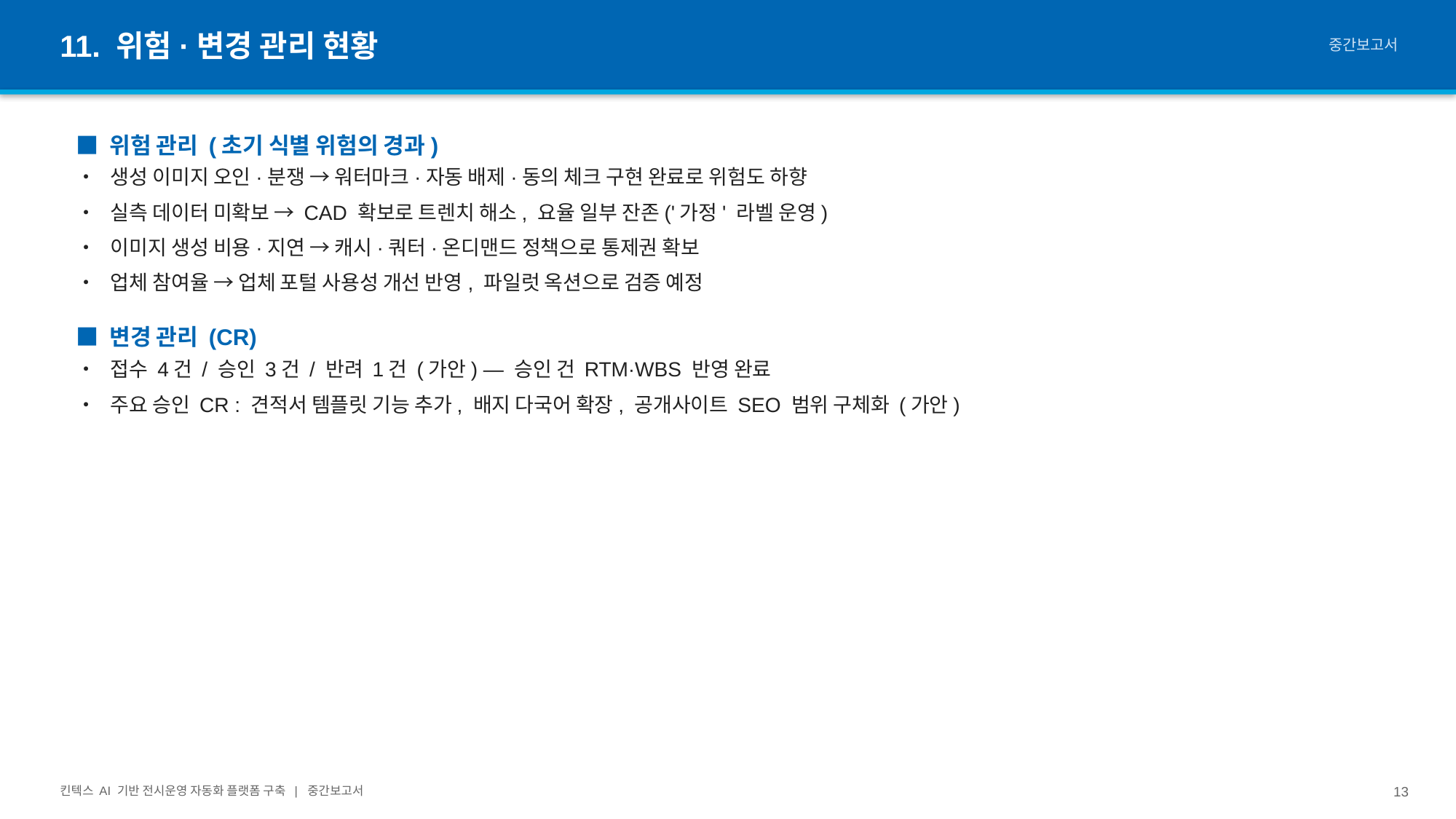

11. 위험·변경 관리 현황
중간보고서

■ 위험 관리 (초기 식별 위험의 경과)
•  생성 이미지 오인·분쟁 → 워터마크·자동 배제·동의 체크 구현 완료로 위험도 하향
•  실측 데이터 미확보 → CAD 확보로 트렌치 해소, 요율 일부 잔존('가정' 라벨 운영)
•  이미지 생성 비용·지연 → 캐시·쿼터·온디맨드 정책으로 통제권 확보
•  업체 참여율 → 업체 포털 사용성 개선 반영, 파일럿 옥션으로 검증 예정
■ 변경 관리 (CR)
•  접수 4건 / 승인 3건 / 반려 1건 (가안) — 승인 건 RTM·WBS 반영 완료
•  주요 승인 CR : 견적서 템플릿 기능 추가, 배지 다국어 확장, 공개사이트 SEO 범위 구체화 (가안)
킨텍스 AI 기반 전시운영 자동화 플랫폼 구축  |  중간보고서
13